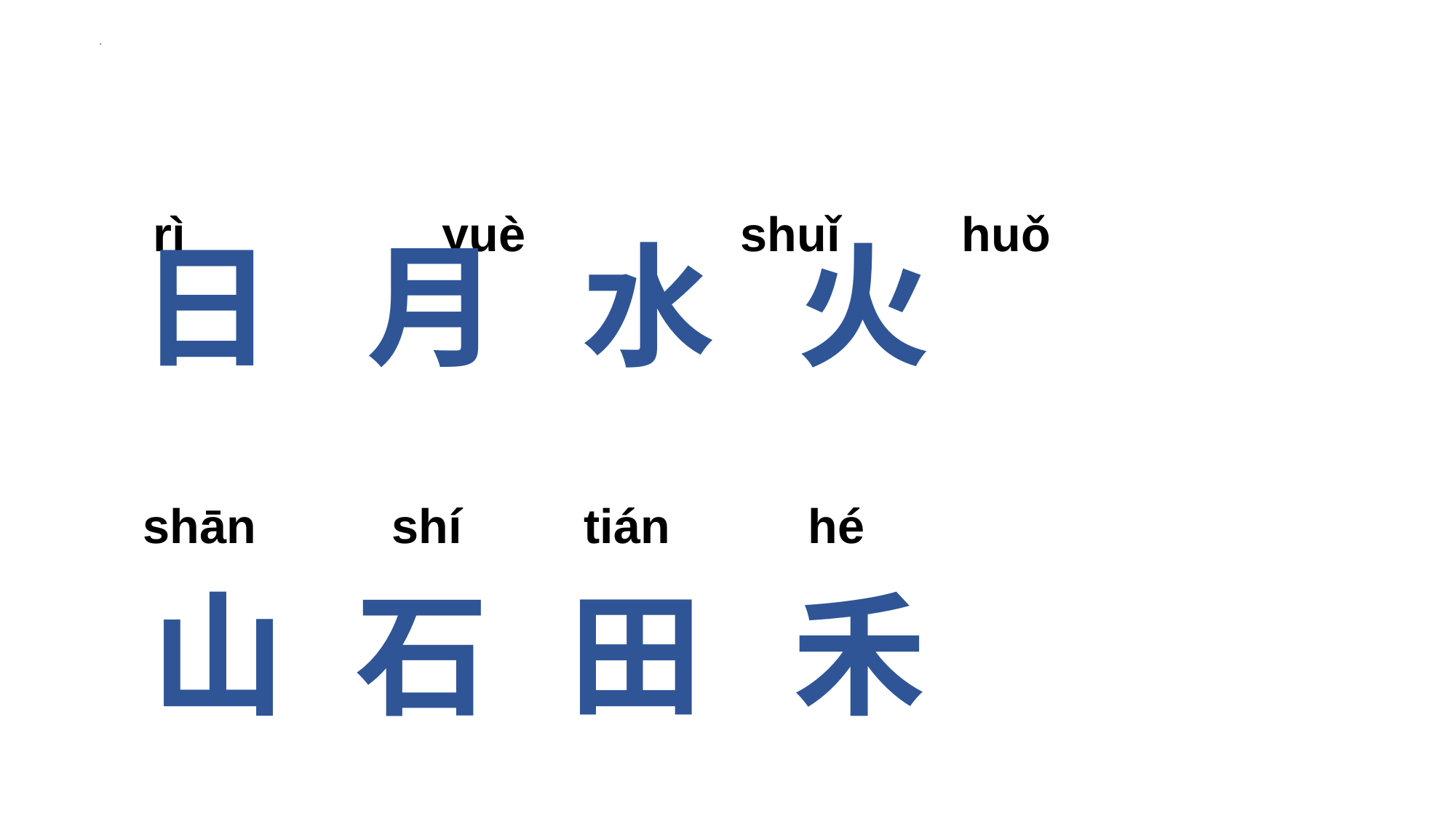

rì  yuè shuǐ         huǒ
日  月  水  火

山   石   田   禾

shān          shí         tián          hé